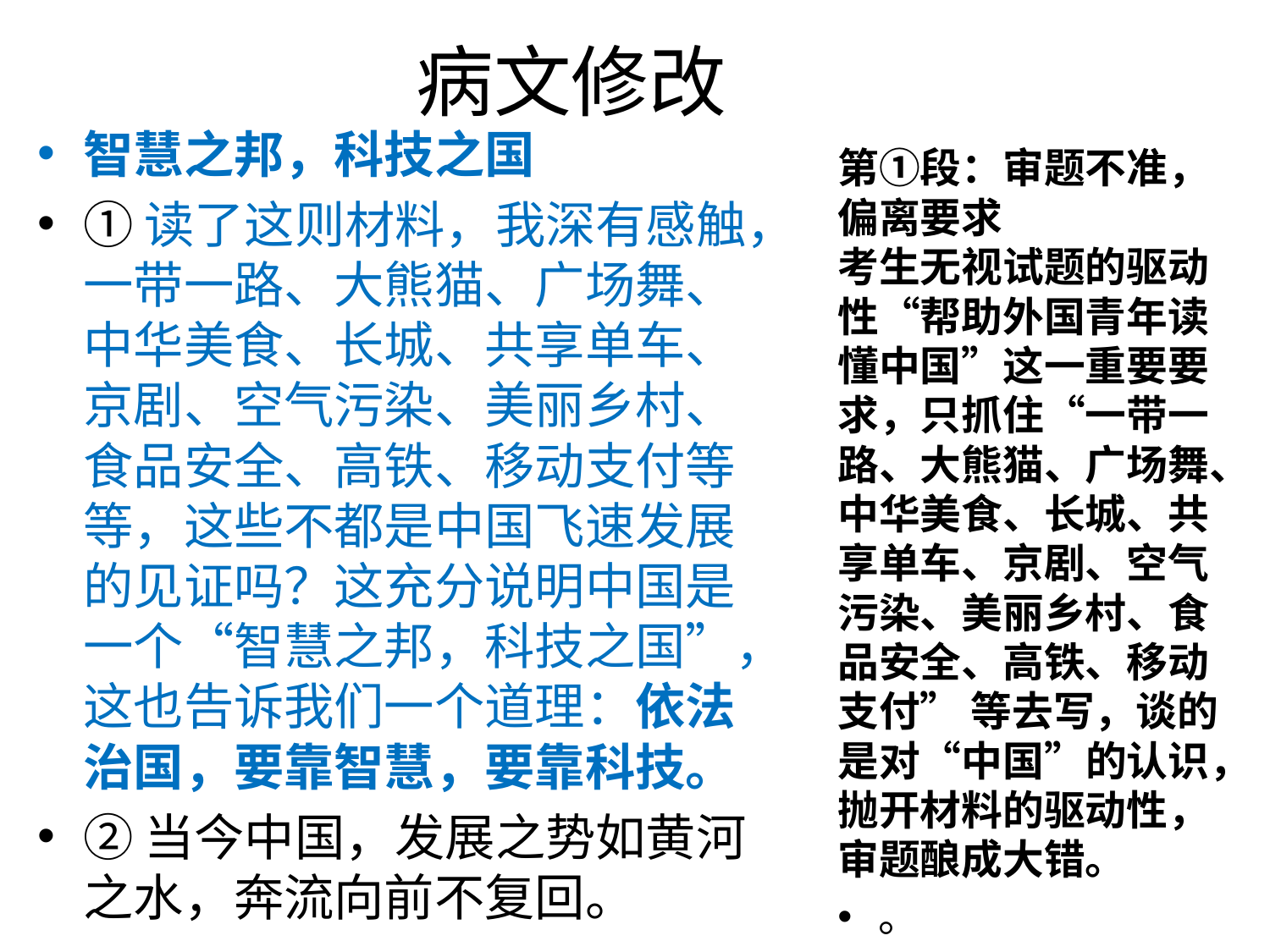

# 病文修改
智慧之邦，科技之国
①读了这则材料，我深有感触，一带一路、大熊猫、广场舞、中华美食、长城、共享单车、京剧、空气污染、美丽乡村、食品安全、高铁、移动支付等等，这些不都是中国飞速发展的见证吗？这充分说明中国是一个“智慧之邦，科技之国”，这也告诉我们一个道理：依法治国，要靠智慧，要靠科技。
②当今中国，发展之势如黄河之水，奔流向前不复回。
第①段：审题不准，偏离要求
考生无视试题的驱动性“帮助外国青年读懂中国”这一重要要求，只抓住“一带一路、大熊猫、广场舞、中华美食、长城、共享单车、京剧、空气污染、美丽乡村、食品安全、高铁、移动支付” 等去写，谈的是对“中国”的认识，抛开材料的驱动性，审题酿成大错。
。